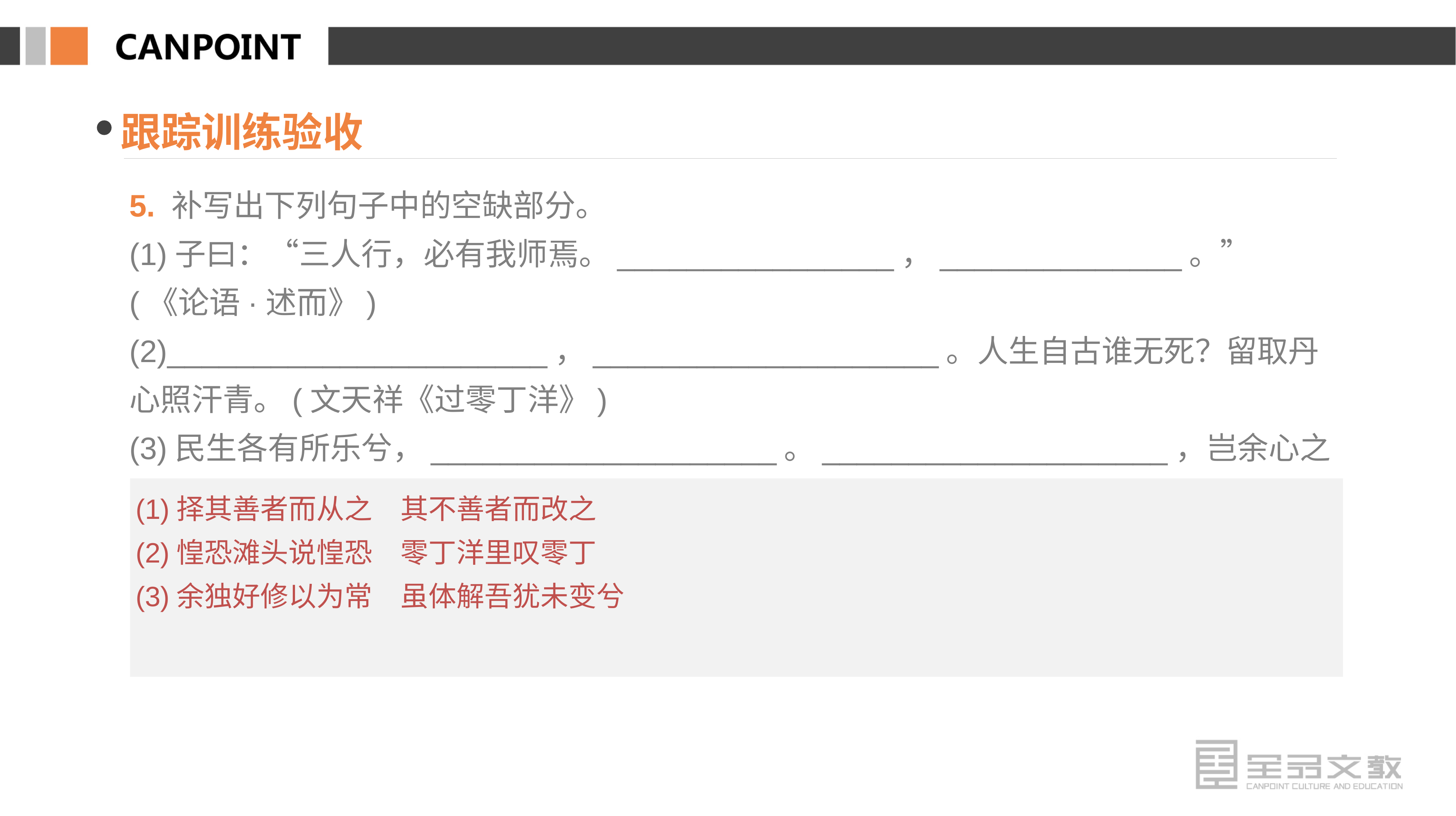

跟踪训练验收

5. 补写出下列句子中的空缺部分。
(1)子曰：“三人行，必有我师焉。________________，______________。”(《论语·述而》)
(2)______________________，____________________。人生自古谁无死？留取丹心照汗青。(文天祥《过零丁洋》)
(3)民生各有所乐兮，____________________。____________________，岂余心之可惩？
(屈原《离骚》)

(1)择其善者而从之　其不善者而改之
(2)惶恐滩头说惶恐　零丁洋里叹零丁
(3)余独好修以为常　虽体解吾犹未变兮